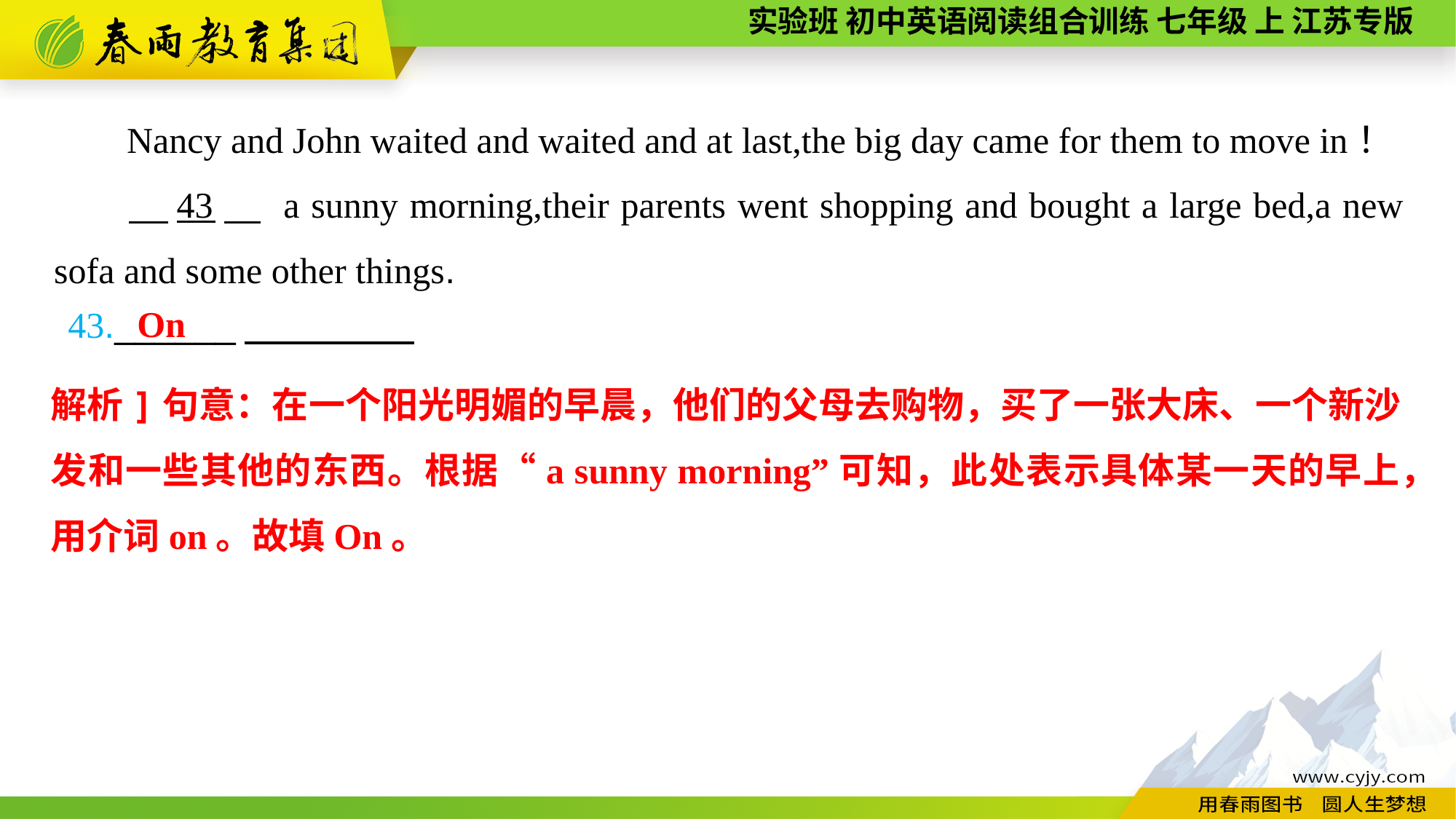

Nancy and John waited and waited and at last,the big day came for them to move in！
　43　 a sunny morning,their parents went shopping and bought a large bed,a new sofa and some other things.
43.______
On
解析]句意：在一个阳光明媚的早晨，他们的父母去购物，买了一张大床、一个新沙发和一些其他的东西。根据“a sunny morning”可知，此处表示具体某一天的早上，用介词on。故填On。